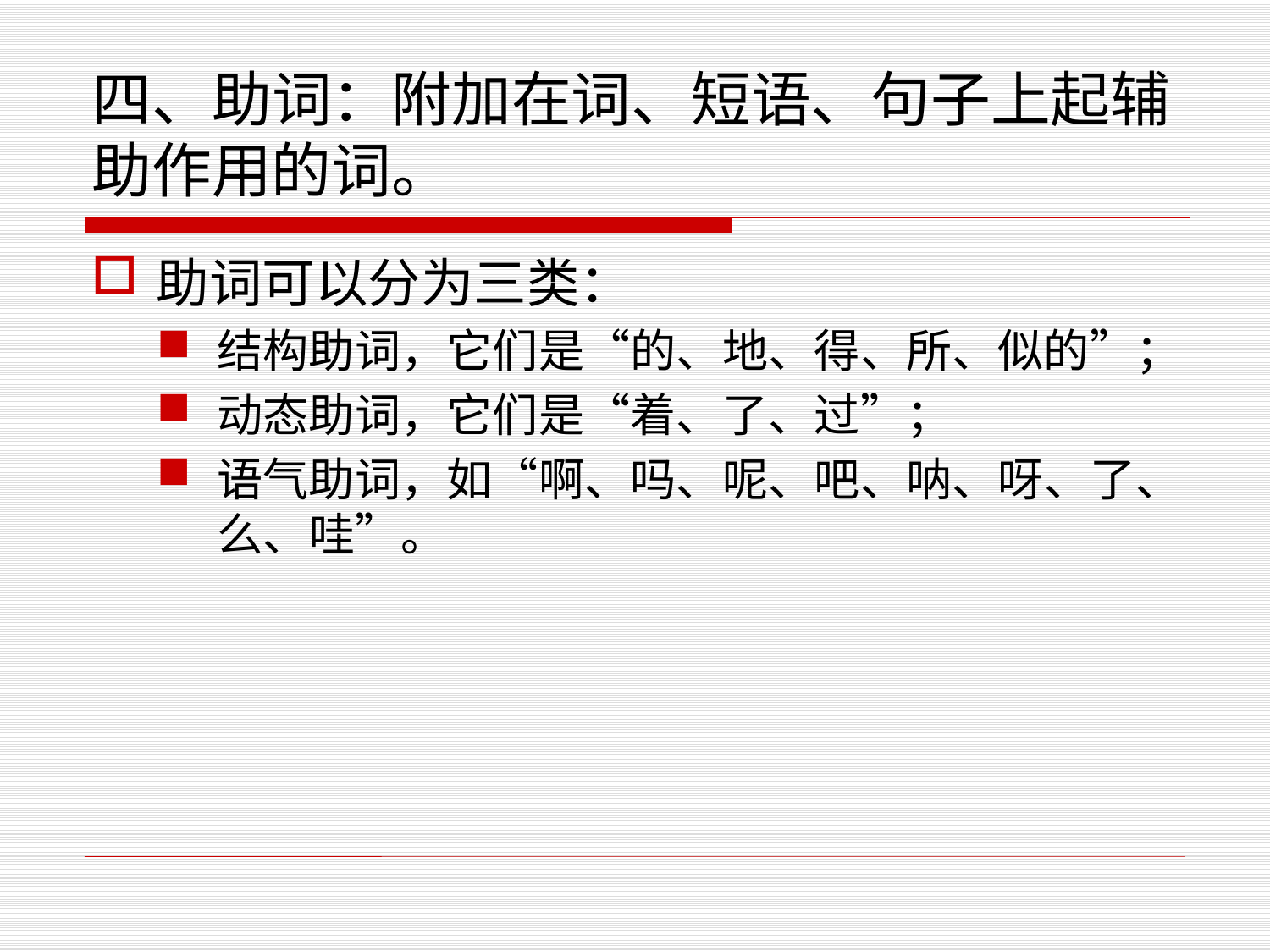

# 四、助词：附加在词、短语、句子上起辅助作用的词。
助词可以分为三类：
结构助词，它们是“的、地、得、所、似的”；
动态助词，它们是“着、了、过”；
语气助词，如“啊、吗、呢、吧、呐、呀、了、么、哇”。